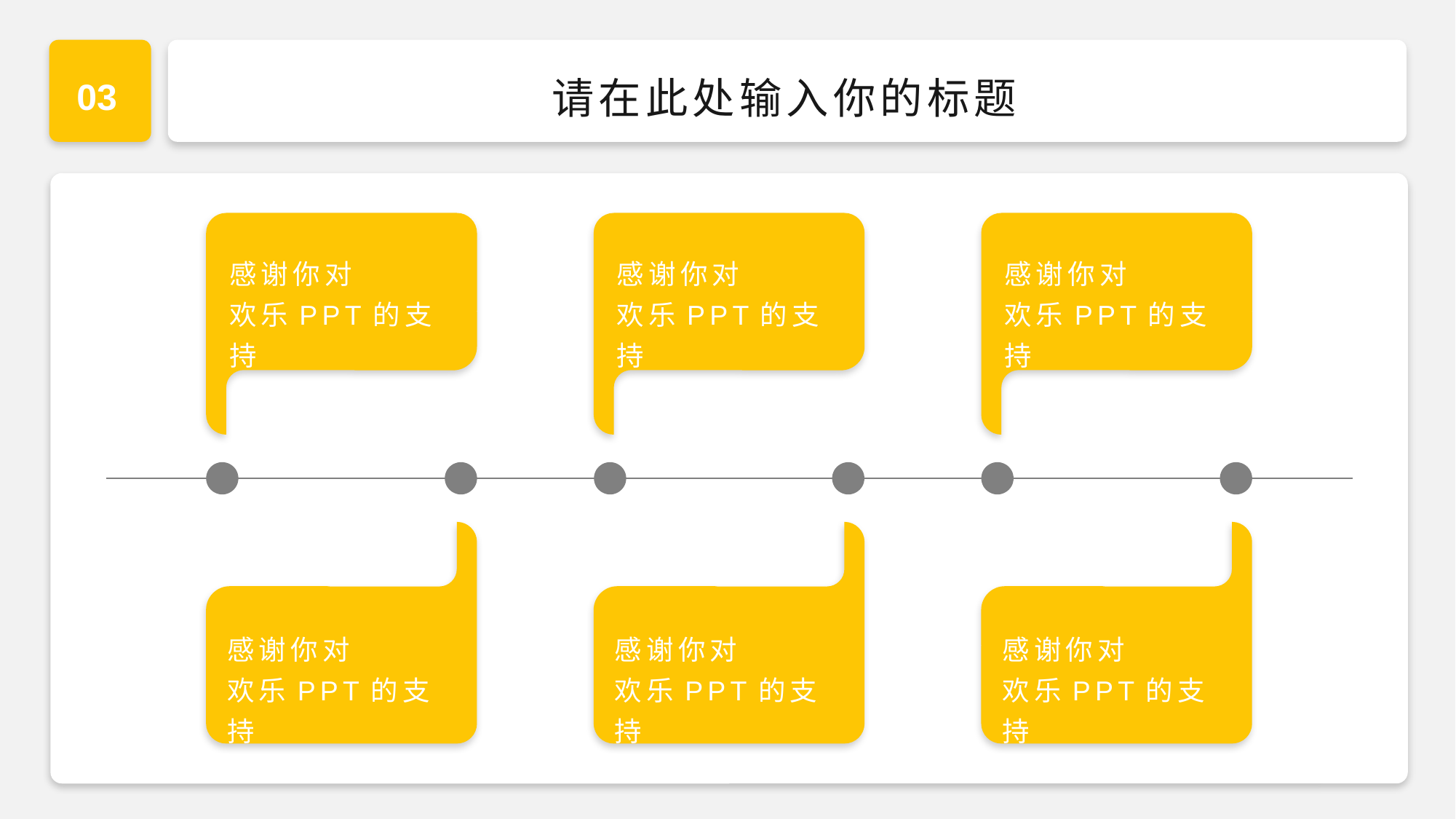

03

请在此处输入你的标题

感谢你对
欢乐PPT的支持
感谢你对
欢乐PPT的支持
感谢你对
欢乐PPT的支持

感谢你对
欢乐PPT的支持
感谢你对
欢乐PPT的支持
感谢你对
欢乐PPT的支持
感谢你对
欢乐PPT的支持
感谢你对
欢乐PPT的支持